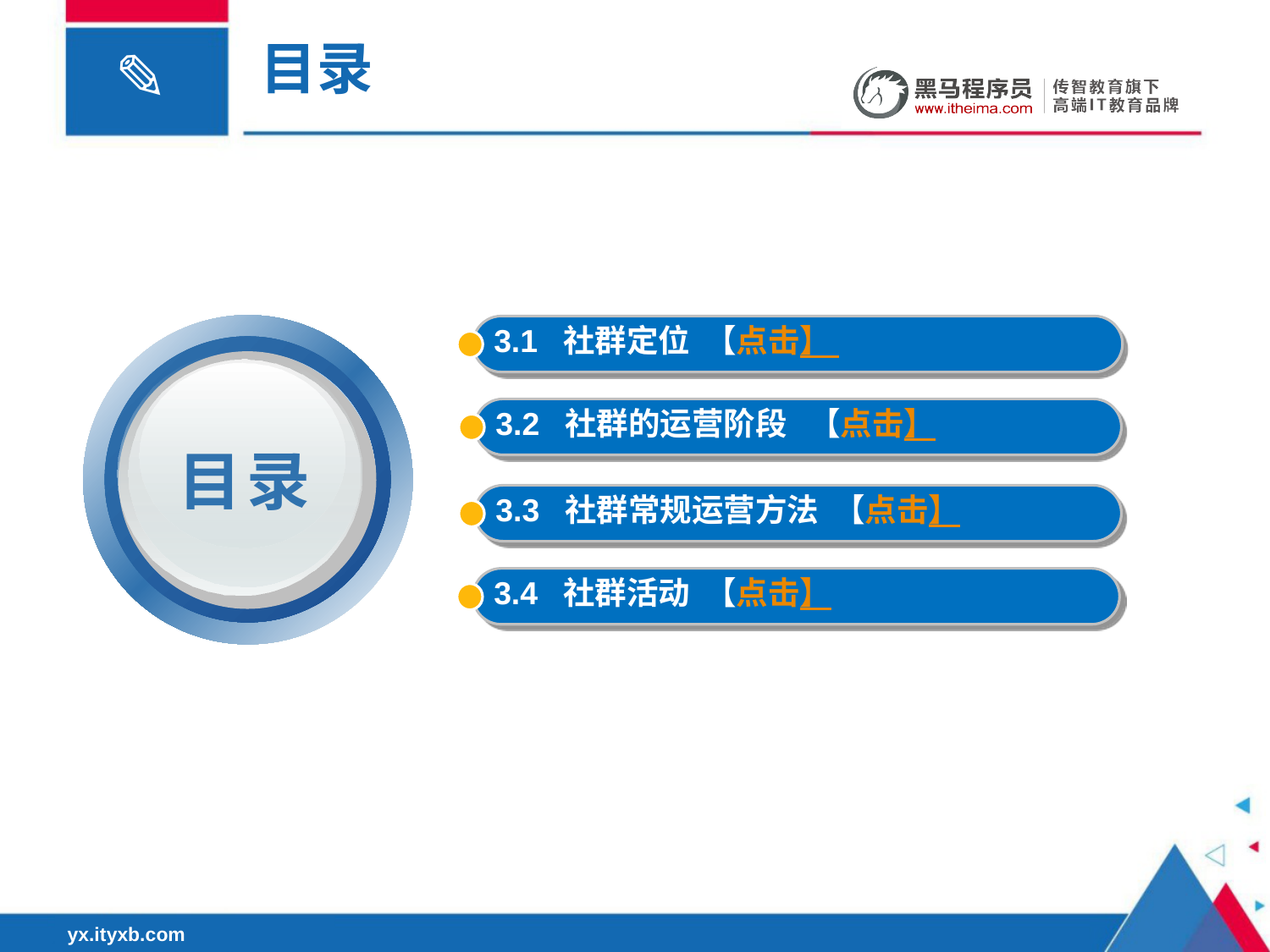

目录

3.1  社群定位  【点击】

3.2  社群的运营阶段   【点击】

目录
3.3  社群常规运营方法  【点击】

3.4  社群活动  【点击】